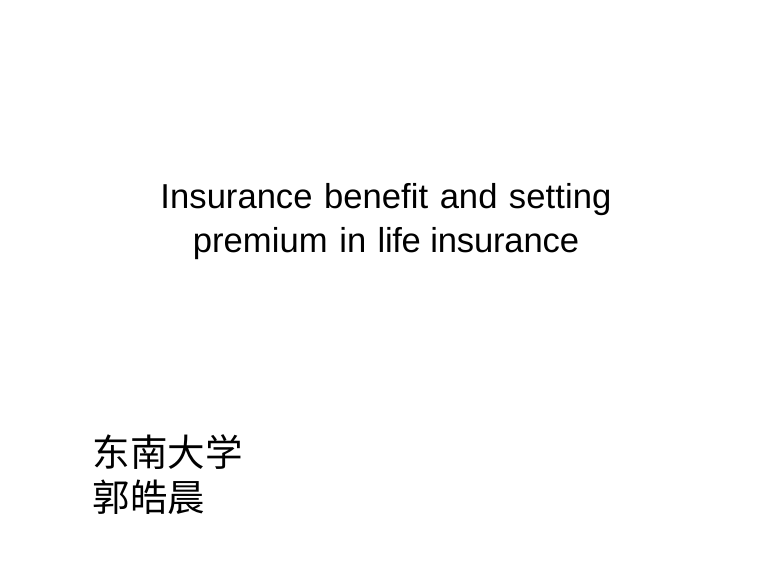

# Insurance benefit and setting premium in life insurance
东南大学
郭皓晨